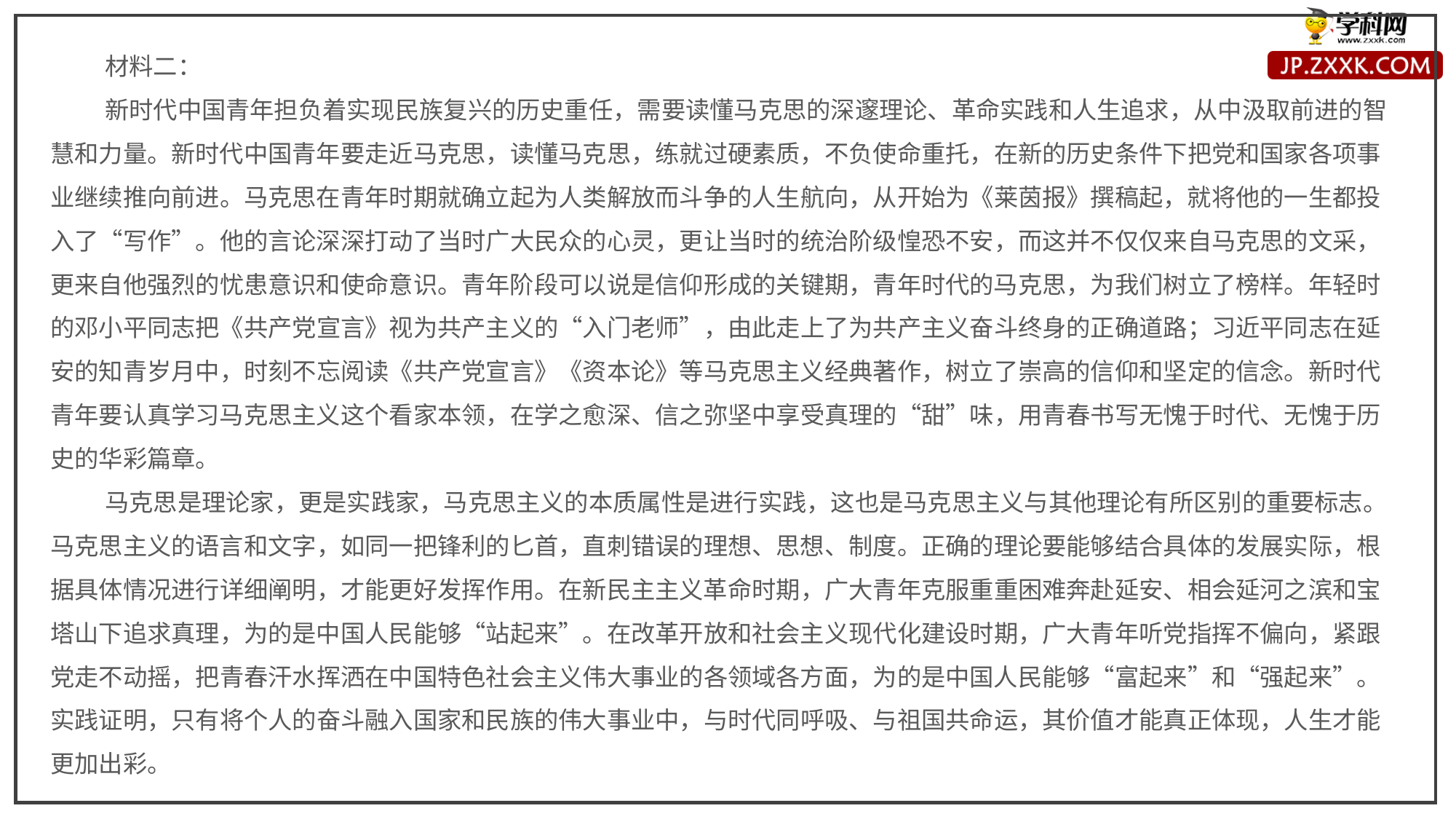

材料二：
新时代中国青年担负着实现民族复兴的历史重任，需要读懂马克思的深邃理论、革命实践和人生追求，从中汲取前进的智慧和力量。新时代中国青年要走近马克思，读懂马克思，练就过硬素质，不负使命重托，在新的历史条件下把党和国家各项事业继续推向前进。马克思在青年时期就确立起为人类解放而斗争的人生航向，从开始为《莱茵报》撰稿起，就将他的一生都投入了“写作”。他的言论深深打动了当时广大民众的心灵，更让当时的统治阶级惶恐不安，而这并不仅仅来自马克思的文采，更来自他强烈的忧患意识和使命意识。青年阶段可以说是信仰形成的关键期，青年时代的马克思，为我们树立了榜样。年轻时的邓小平同志把《共产党宣言》视为共产主义的“入门老师”，由此走上了为共产主义奋斗终身的正确道路；习近平同志在延安的知青岁月中，时刻不忘阅读《共产党宣言》《资本论》等马克思主义经典著作，树立了崇高的信仰和坚定的信念。新时代青年要认真学习马克思主义这个看家本领，在学之愈深、信之弥坚中享受真理的“甜”味，用青春书写无愧于时代、无愧于历史的华彩篇章。
马克思是理论家，更是实践家，马克思主义的本质属性是进行实践，这也是马克思主义与其他理论有所区别的重要标志。马克思主义的语言和文字，如同一把锋利的匕首，直刺错误的理想、思想、制度。正确的理论要能够结合具体的发展实际，根据具体情况进行详细阐明，才能更好发挥作用。在新民主主义革命时期，广大青年克服重重困难奔赴延安、相会延河之滨和宝塔山下追求真理，为的是中国人民能够“站起来”。在改革开放和社会主义现代化建设时期，广大青年听党指挥不偏向，紧跟党走不动摇，把青春汗水挥洒在中国特色社会主义伟大事业的各领域各方面，为的是中国人民能够“富起来”和“强起来”。实践证明，只有将个人的奋斗融入国家和民族的伟大事业中，与时代同呼吸、与祖国共命运，其价值才能真正体现，人生才能更加出彩。